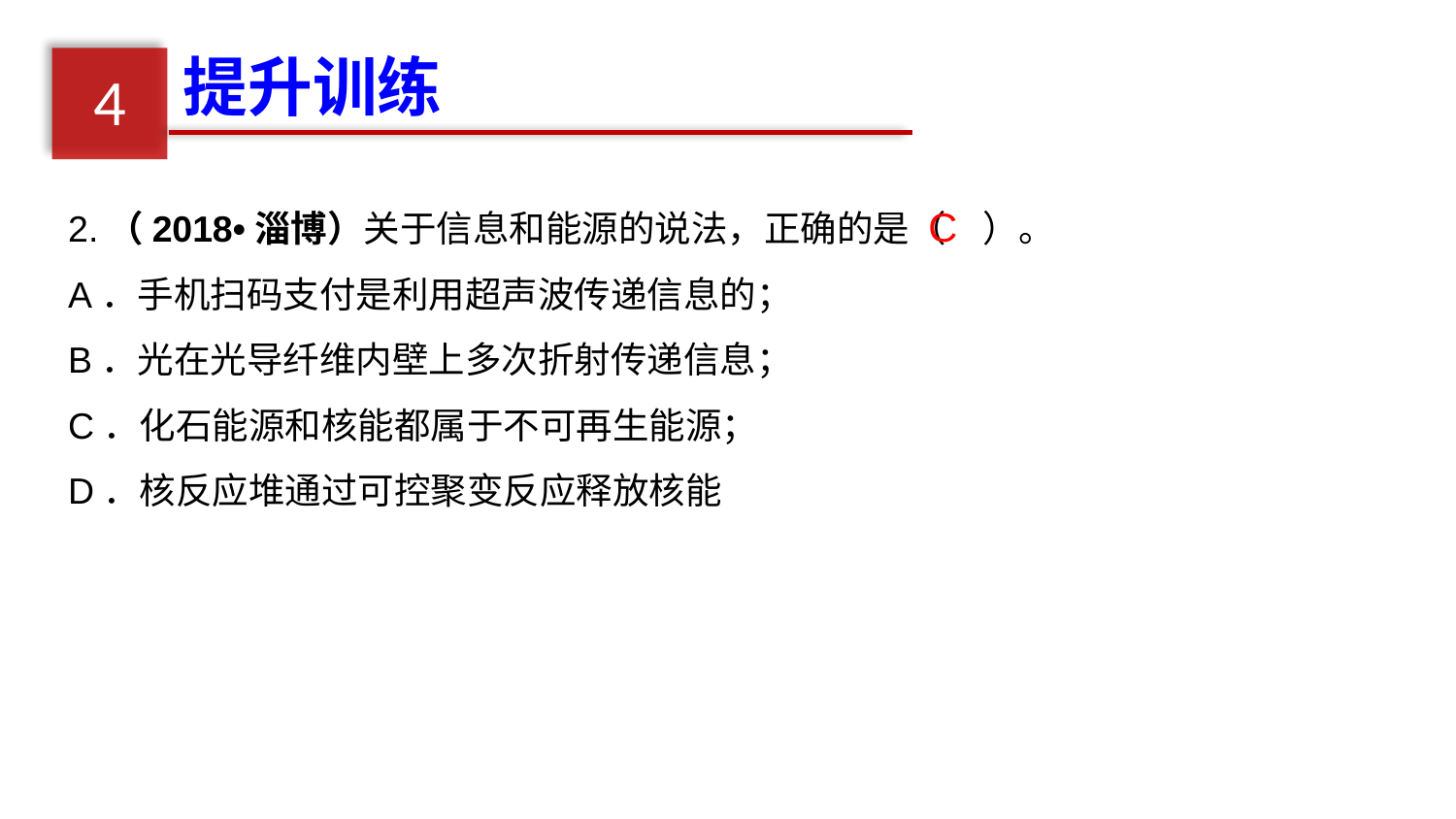

提升训练

4
2.（2018•淄博）关于信息和能源的说法，正确的是（　）。
A．手机扫码支付是利用超声波传递信息的；
B．光在光导纤维内壁上多次折射传递信息；
C．化石能源和核能都属于不可再生能源；
D．核反应堆通过可控聚变反应释放核能
C